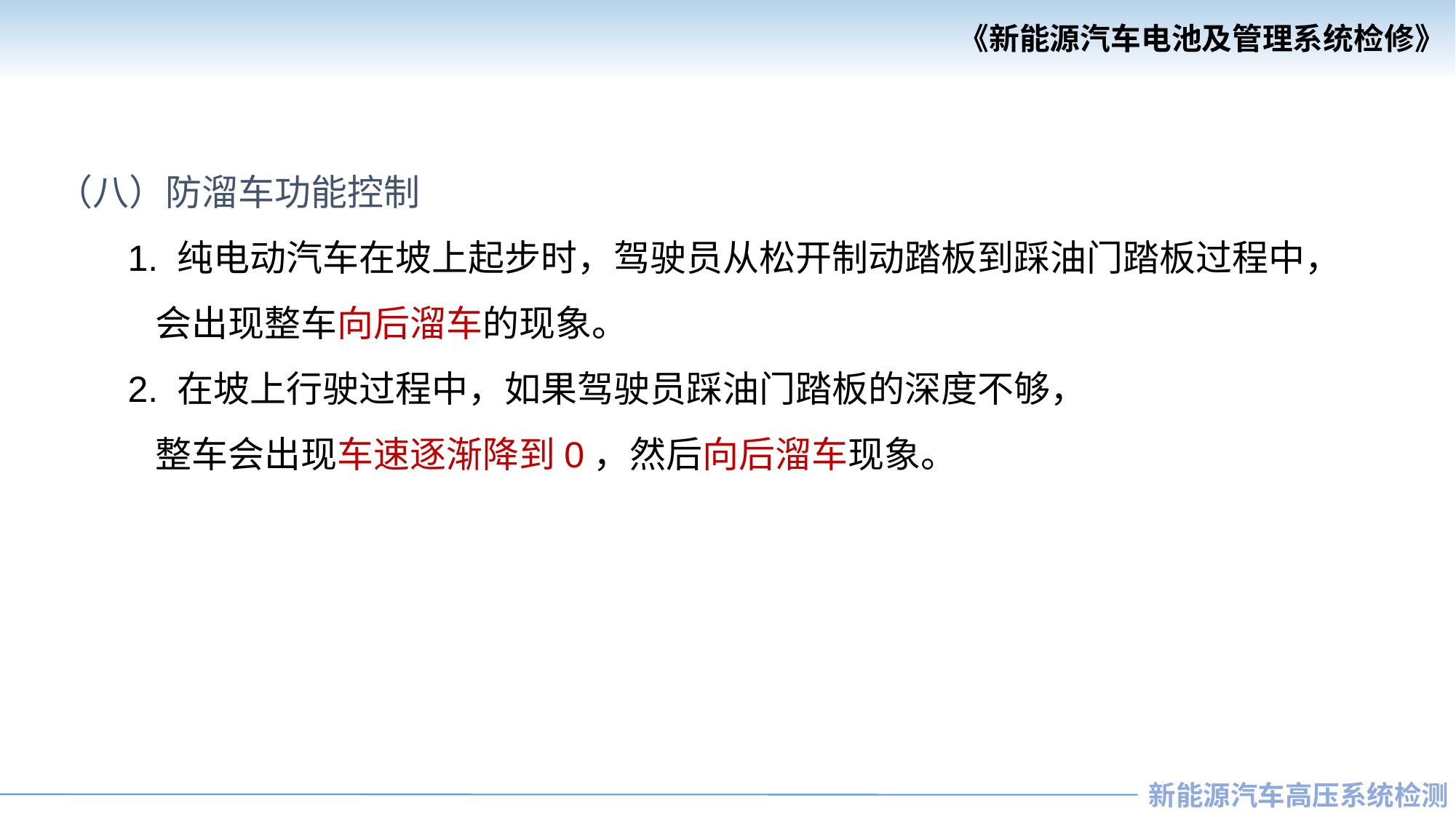

（八）防溜车功能控制
       1. 纯电动汽车在坡上起步时，驾驶员从松开制动踏板到踩油门踏板过程中，
           会出现整车向后溜车的现象。
       2. 在坡上行驶过程中，如果驾驶员踩油门踏板的深度不够，
           整车会出现车速逐渐降到0，然后向后溜车现象。